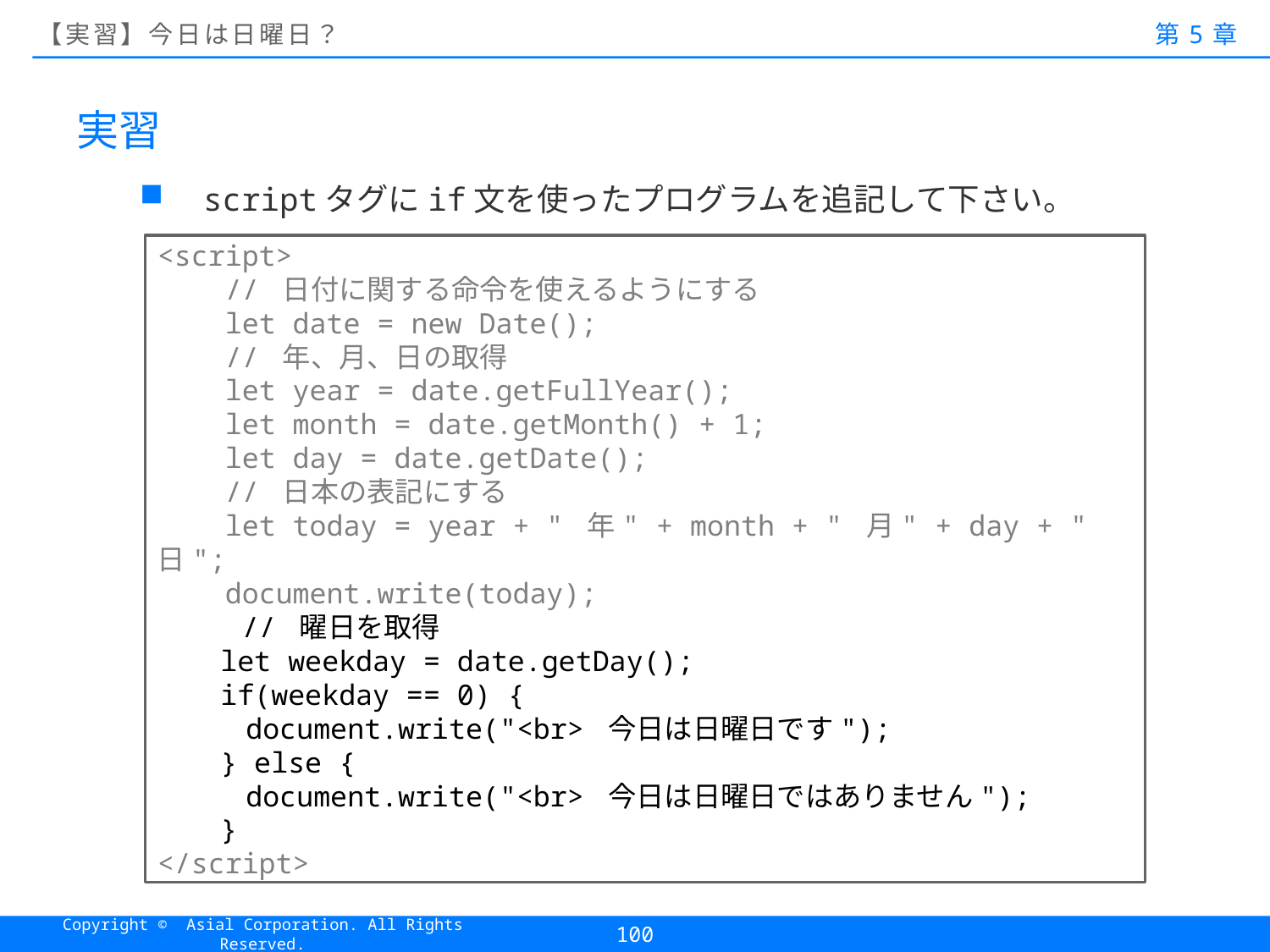

# 【実習】今日は日曜日？
第5章
実習
scriptタグにif文を使ったプログラムを追記して下さい。

<script>
    // 日付に関する命令を使えるようにする
    let date = new Date();
    // 年、月、日の取得
    let year = date.getFullYear();
    let month = date.getMonth() + 1;
    let day = date.getDate();
    // 日本の表記にする
    let today = year + " 年" + month + " 月" + day + " 日";
    document.write(today);
     // 曜日を取得
　　let weekday = date.getDay();
　　if(weekday == 0) {
　　    document.write("<br> 今日は日曜日です");
　　} else {
　　    document.write("<br> 今日は日曜日ではありません");
　　}
</script>
100